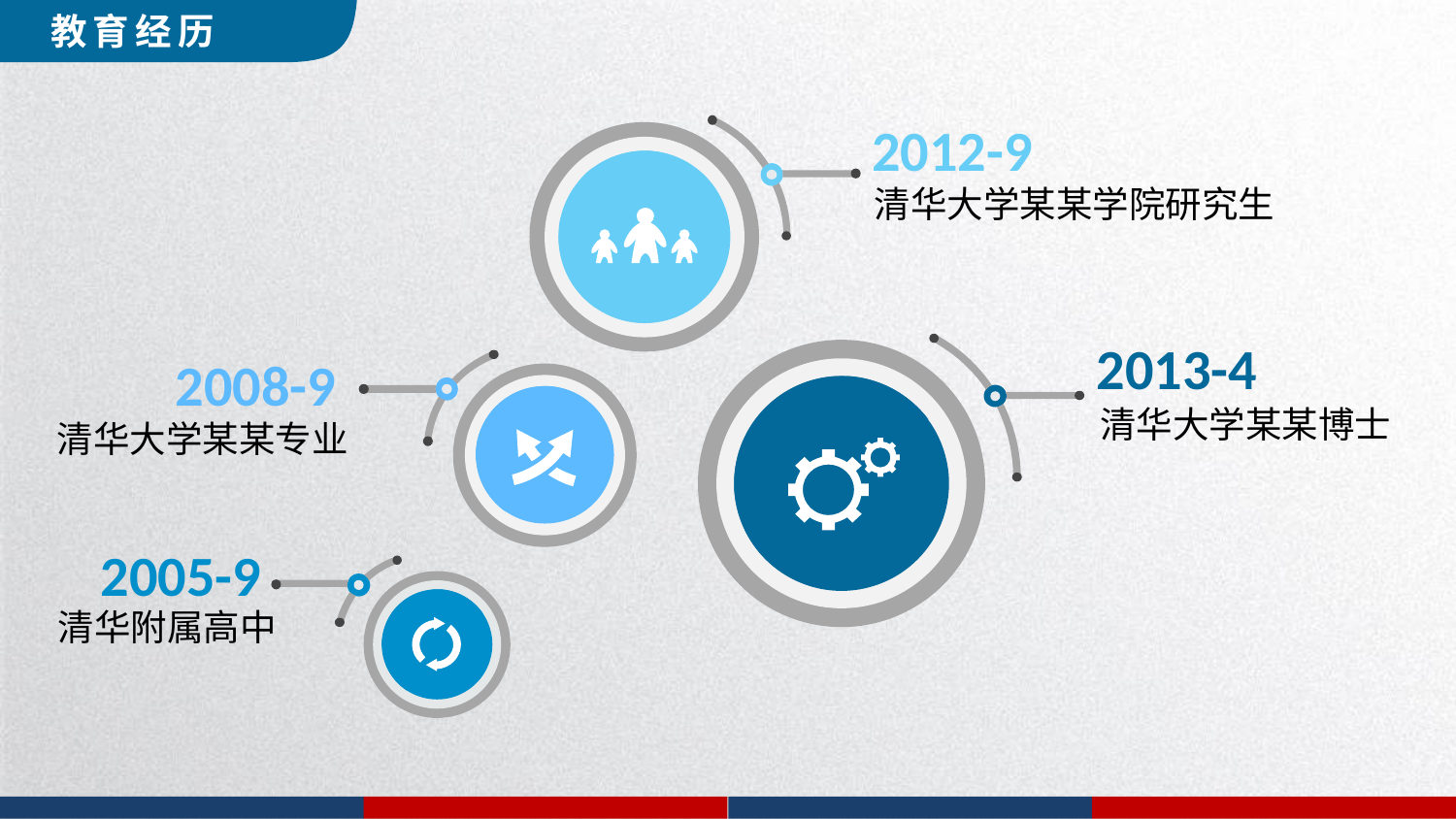

教育经历
2012-9
清华大学某某学院研究生

2013-4
清华大学某某博士

2008-9
清华大学某某专业

2005-9
清华附属高中